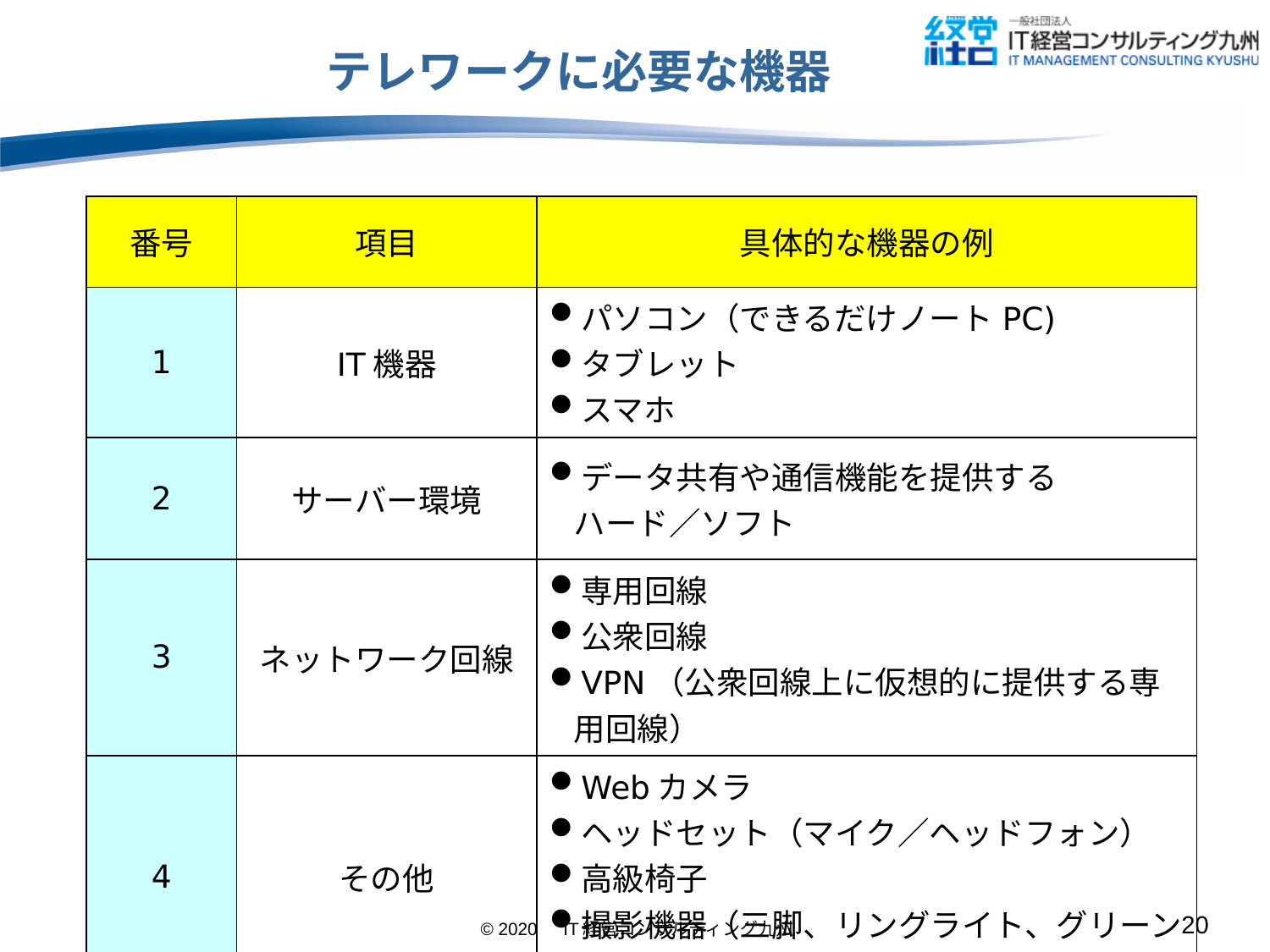

# テレワークに必要な機器
| 番号 | 項目 | 具体的な機器の例 |
| --- | --- | --- |
| 1 | IT機器 | パソコン（できるだけノートPC) タブレット スマホ |
| 2 | サーバー環境 | データ共有や通信機能を提供する ハード／ソフト |
| 3 | ネットワーク回線 | 専用回線 公衆回線 VPN（公衆回線上に仮想的に提供する専用回線） |
| 4 | その他 | Webカメラ ヘッドセット（マイク／ヘッドフォン） 高級椅子 撮影機器（三脚、リングライト、グリーン背景） |
20